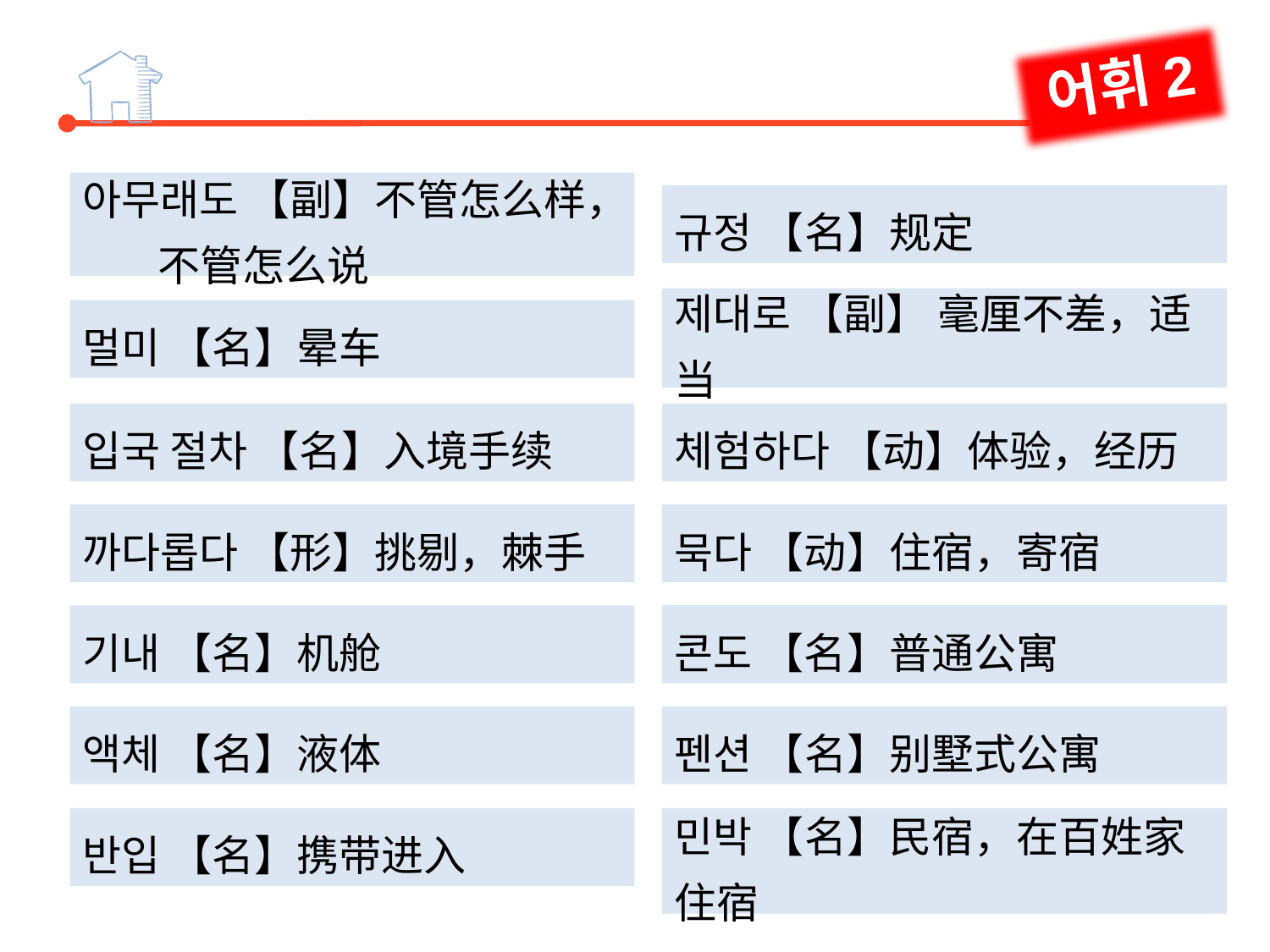

어휘2

아무래도 【副】不管怎么样，        不管怎么说
규정 【名】规定
제대로 【副】 毫厘不差，适当
멀미 【名】晕车
체험하다 【动】体验，经历
입국 절차 【名】入境手续
묵다 【动】住宿，寄宿
까다롭다 【形】挑剔，棘手
콘도 【名】普通公寓
기내 【名】机舱
액체 【名】液体
펜션 【名】别墅式公寓
민박 【名】民宿，在百姓家
住宿
반입 【名】携带进入